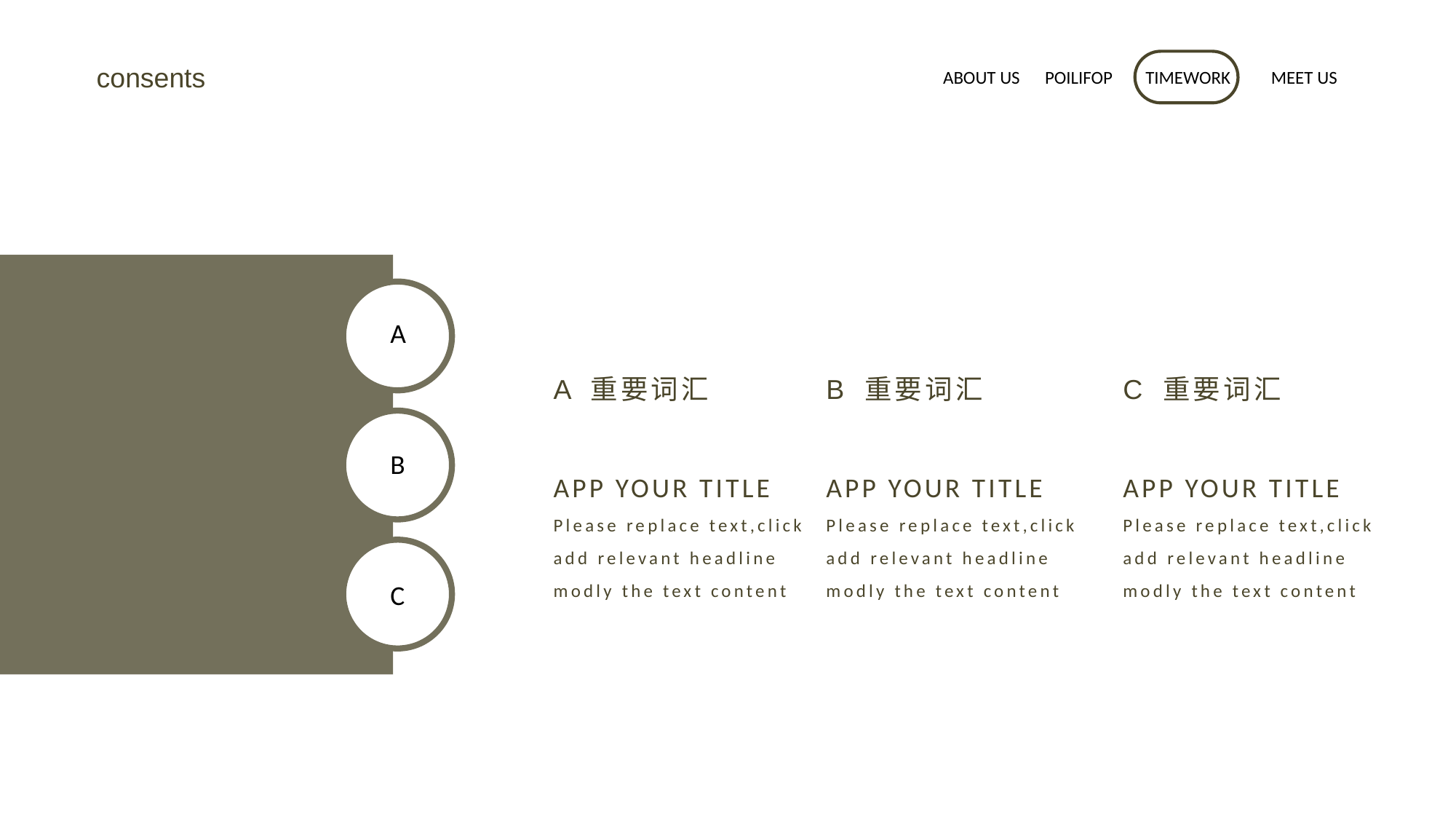

consents
ABOUT US
POILIFOP
TIMEWORK
MEET US

A

B

C
A 重要词汇

APP YOUR TITLE
Please replace text,click add relevant headline modly the text content

B 重要词汇

APP YOUR TITLE
Please replace text,click add relevant headline modly the text content

C 重要词汇

APP YOUR TITLE
Please replace text,click add relevant headline modly the text content